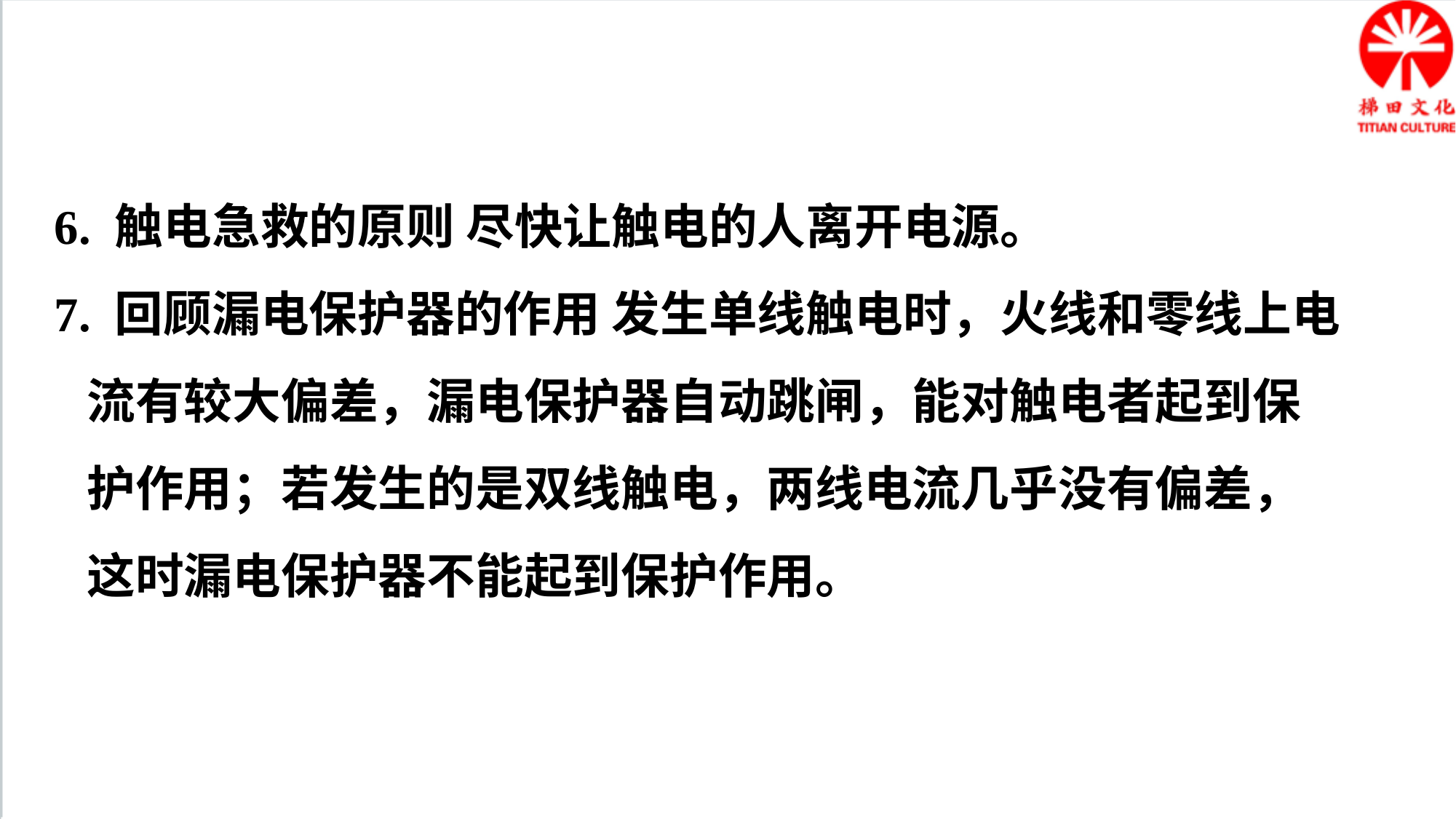

6. 触电急救的原则 尽快让触电的人离开电源。
7. 回顾漏电保护器的作用 发生单线触电时，火线和零线上电流有较大偏差，漏电保护器自动跳闸，能对触电者起到保护作用；若发生的是双线触电，两线电流几乎没有偏差，这时漏电保护器不能起到保护作用。